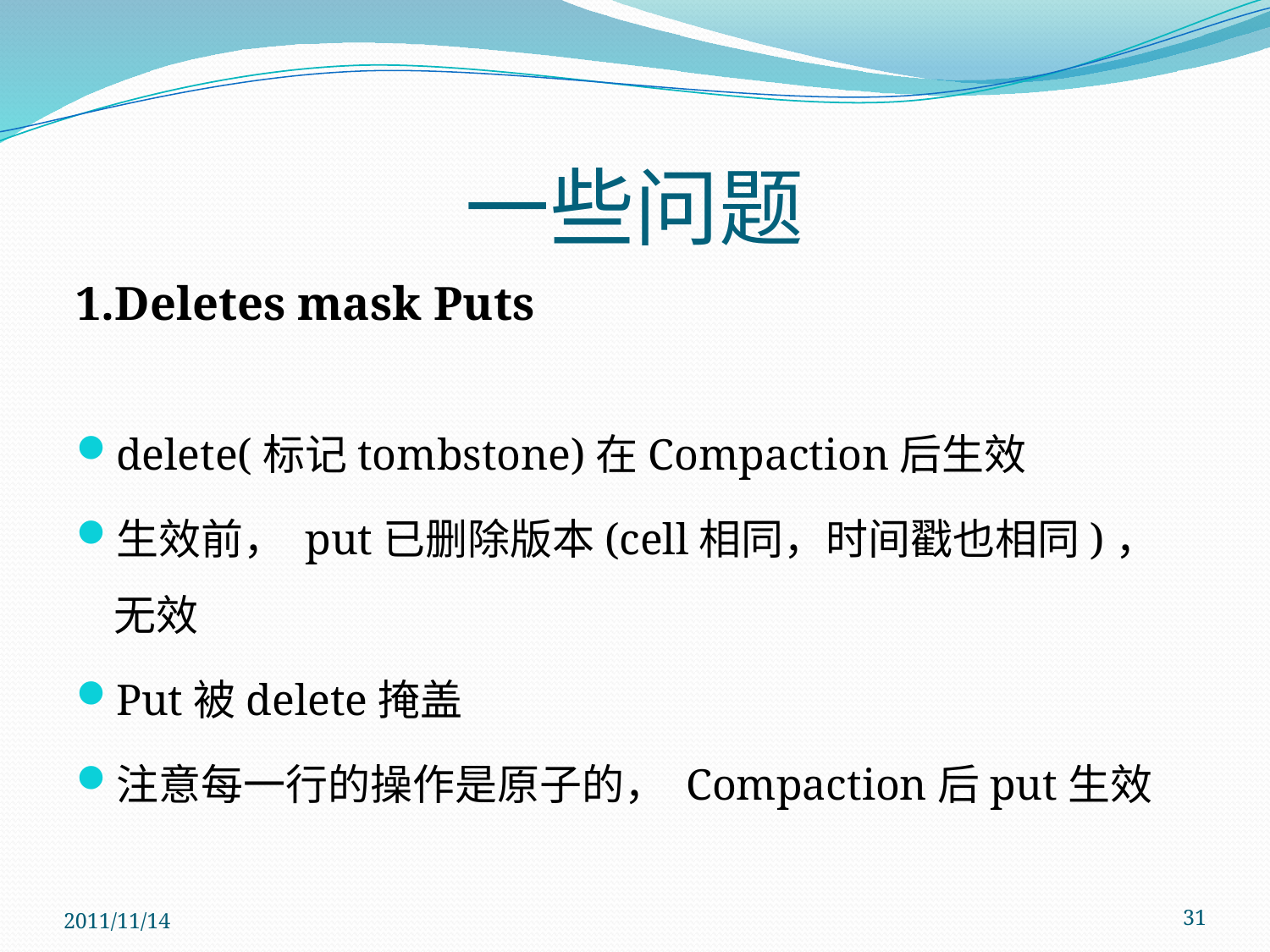

# 一些问题
1.Deletes mask Puts

delete(标记tombstone)在Compaction后生效
生效前， put已删除版本(cell相同，时间戳也相同)，无效
Put被delete掩盖
注意每一行的操作是原子的， Compaction后put生效
2011/11/14
31